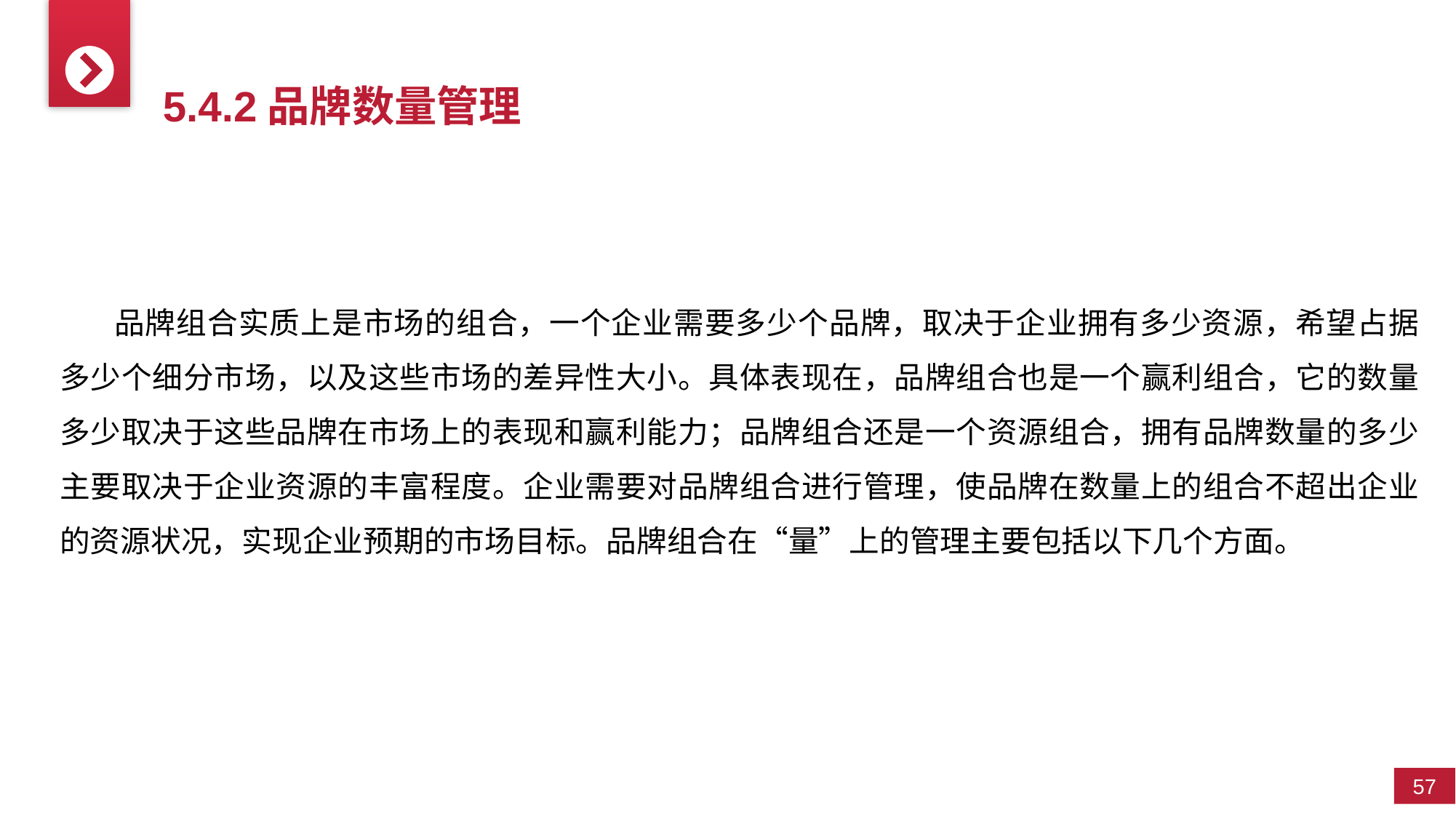

5.4.2品牌数量管理
品牌组合实质上是市场的组合，一个企业需要多少个品牌，取决于企业拥有多少资源，希望占据多少个细分市场，以及这些市场的差异性大小。具体表现在，品牌组合也是一个赢利组合，它的数量多少取决于这些品牌在市场上的表现和赢利能力；品牌组合还是一个资源组合，拥有品牌数量的多少主要取决于企业资源的丰富程度。企业需要对品牌组合进行管理，使品牌在数量上的组合不超出企业的资源状况，实现企业预期的市场目标。品牌组合在“量”上的管理主要包括以下几个方面。